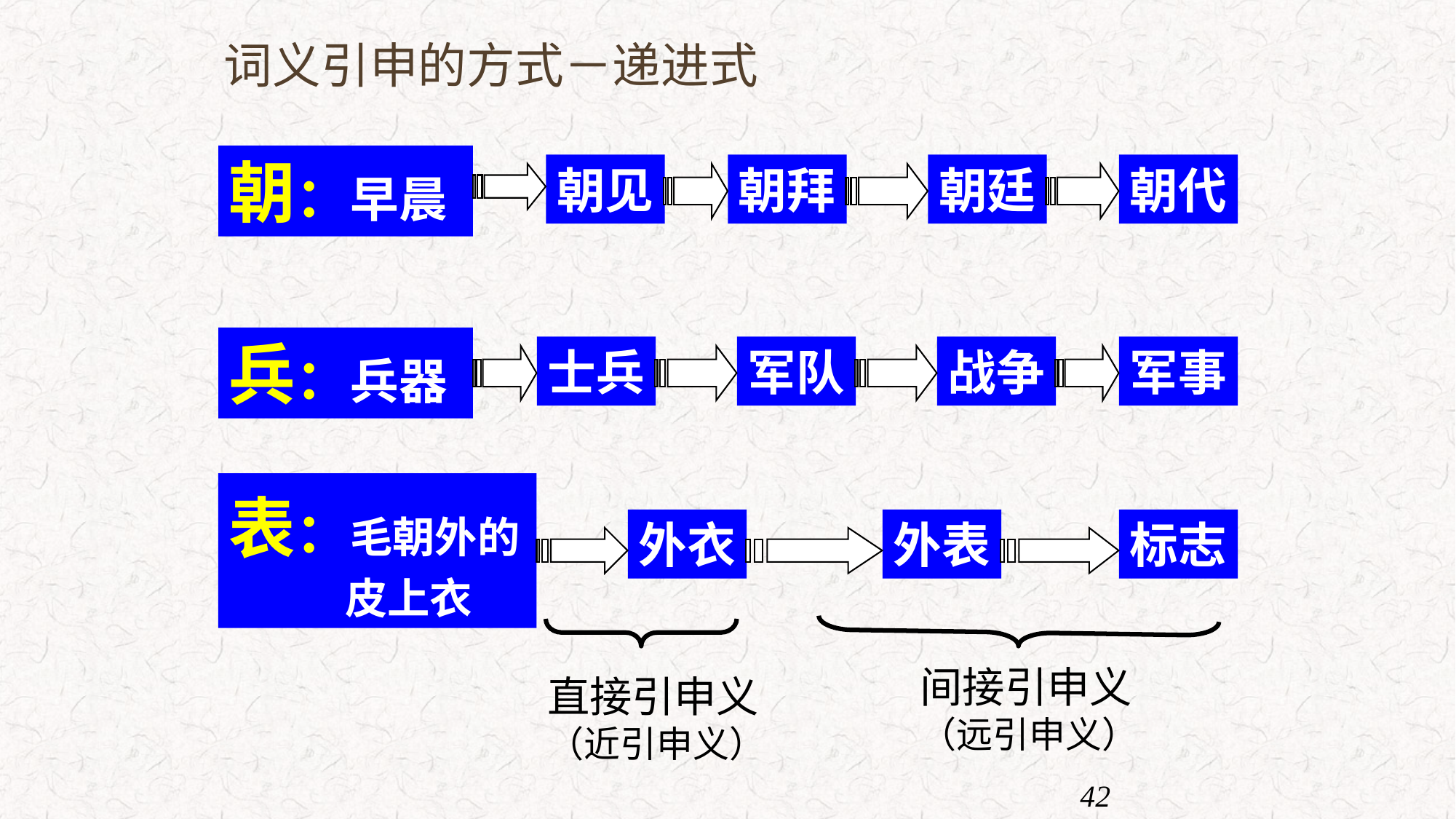

# 词义引申的方式－递进式
朝：早晨
朝见
朝拜
朝廷
朝代

兵：兵器
士兵
军队
战争
军事

表：毛朝外的
           皮上衣
外衣
外表
标志

间接引申义
（远引申义）
直接引申义
（近引申义）
42